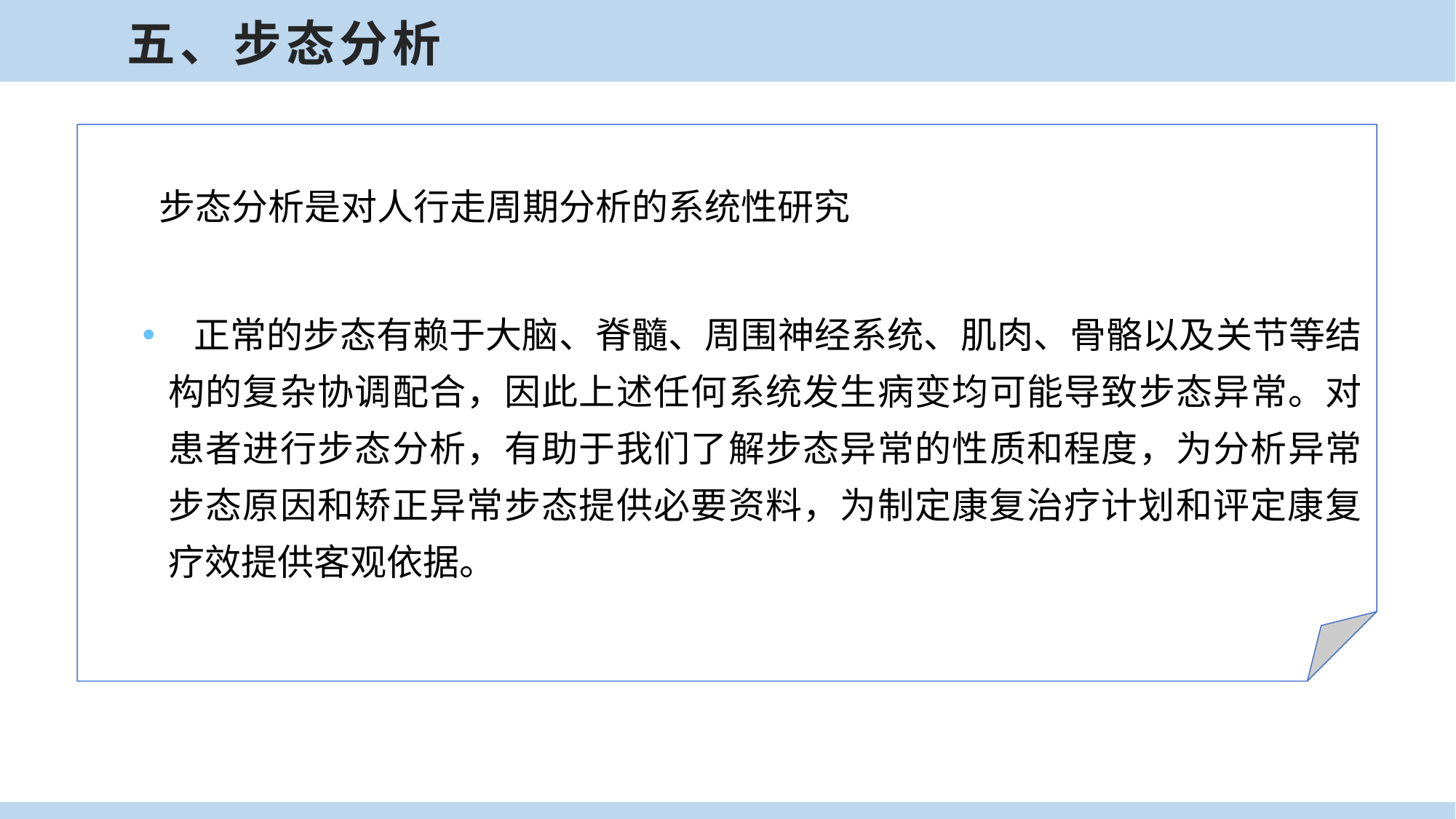

五、步态分析

 步态分析是对人行走周期分析的系统性研究

  正常的步态有赖于大脑、脊髓、周围神经系统、肌肉、骨骼以及关节等结构的复杂协调配合，因此上述任何系统发生病变均可能导致步态异常。对患者进行步态分析，有助于我们了解步态异常的性质和程度，为分析异常步态原因和矫正异常步态提供必要资料，为制定康复治疗计划和评定康复疗效提供客观依据。